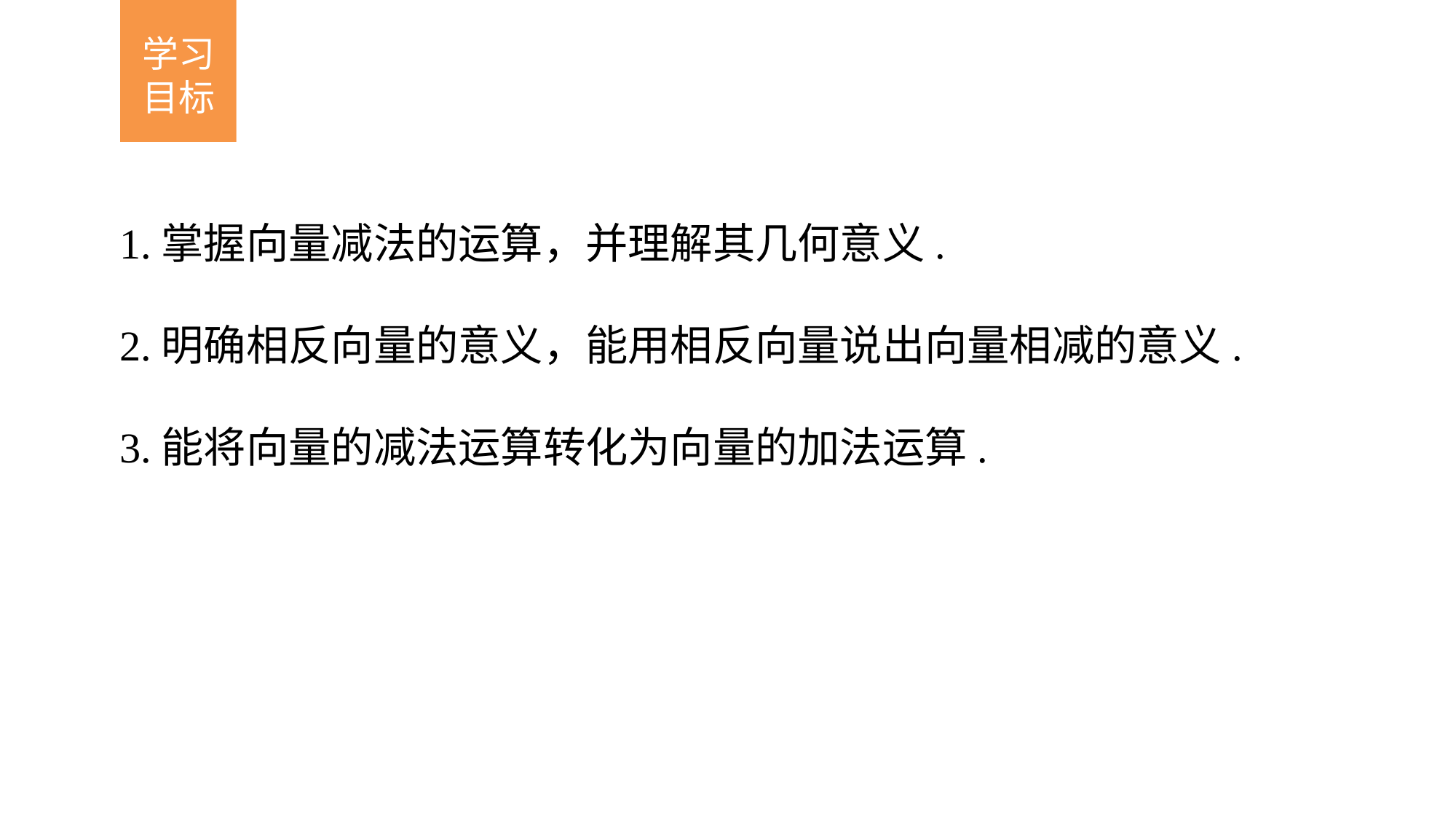

学习目标
1.掌握向量减法的运算，并理解其几何意义.
2.明确相反向量的意义，能用相反向量说出向量相减的意义.
3.能将向量的减法运算转化为向量的加法运算.